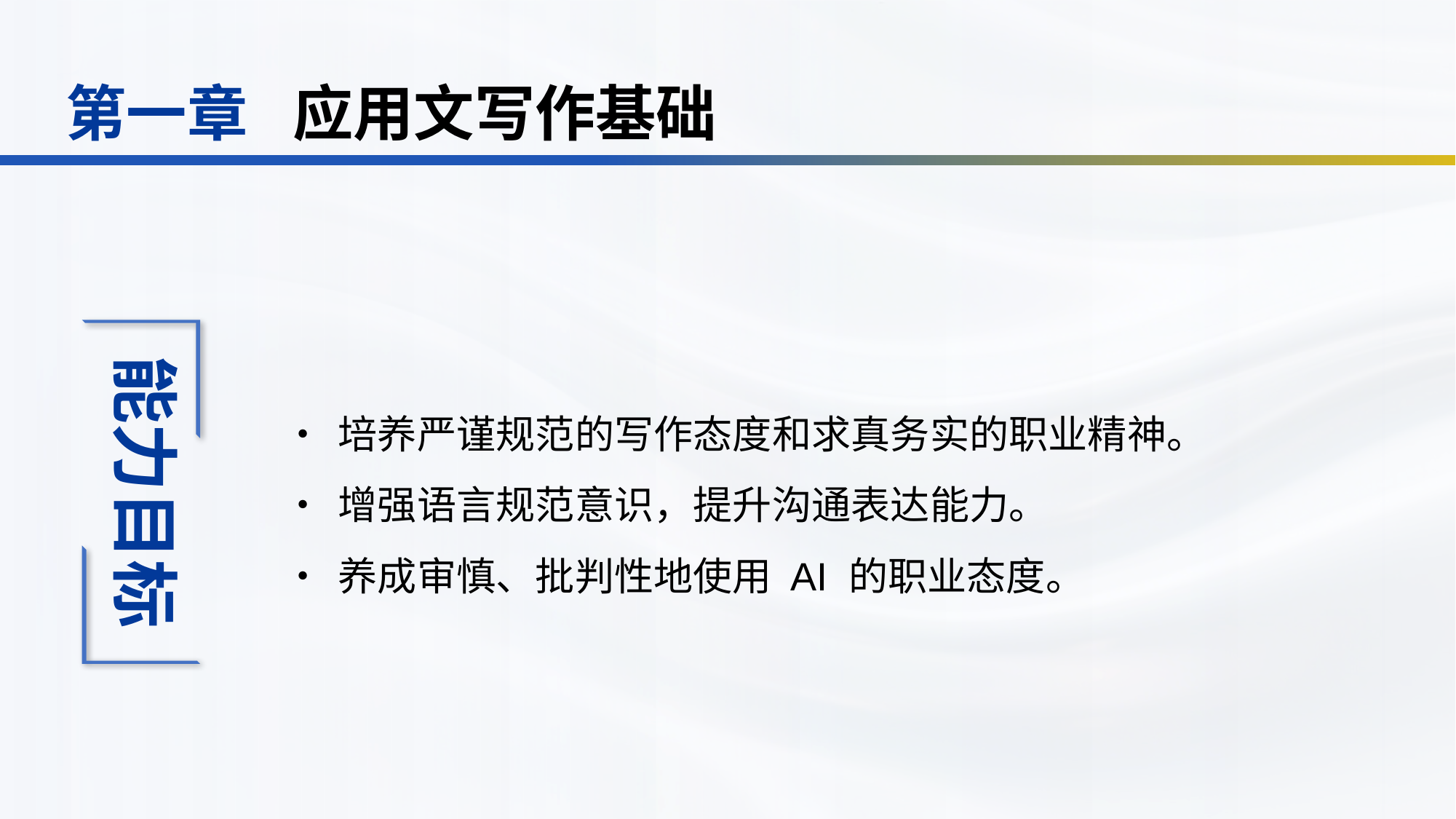

应用文写作基础
第一章
•	培养严谨规范的写作态度和求真务实的职业精神。
•	增强语言规范意识，提升沟通表达能力。
•	养成审慎、批判性地使用 AI 的职业态度。